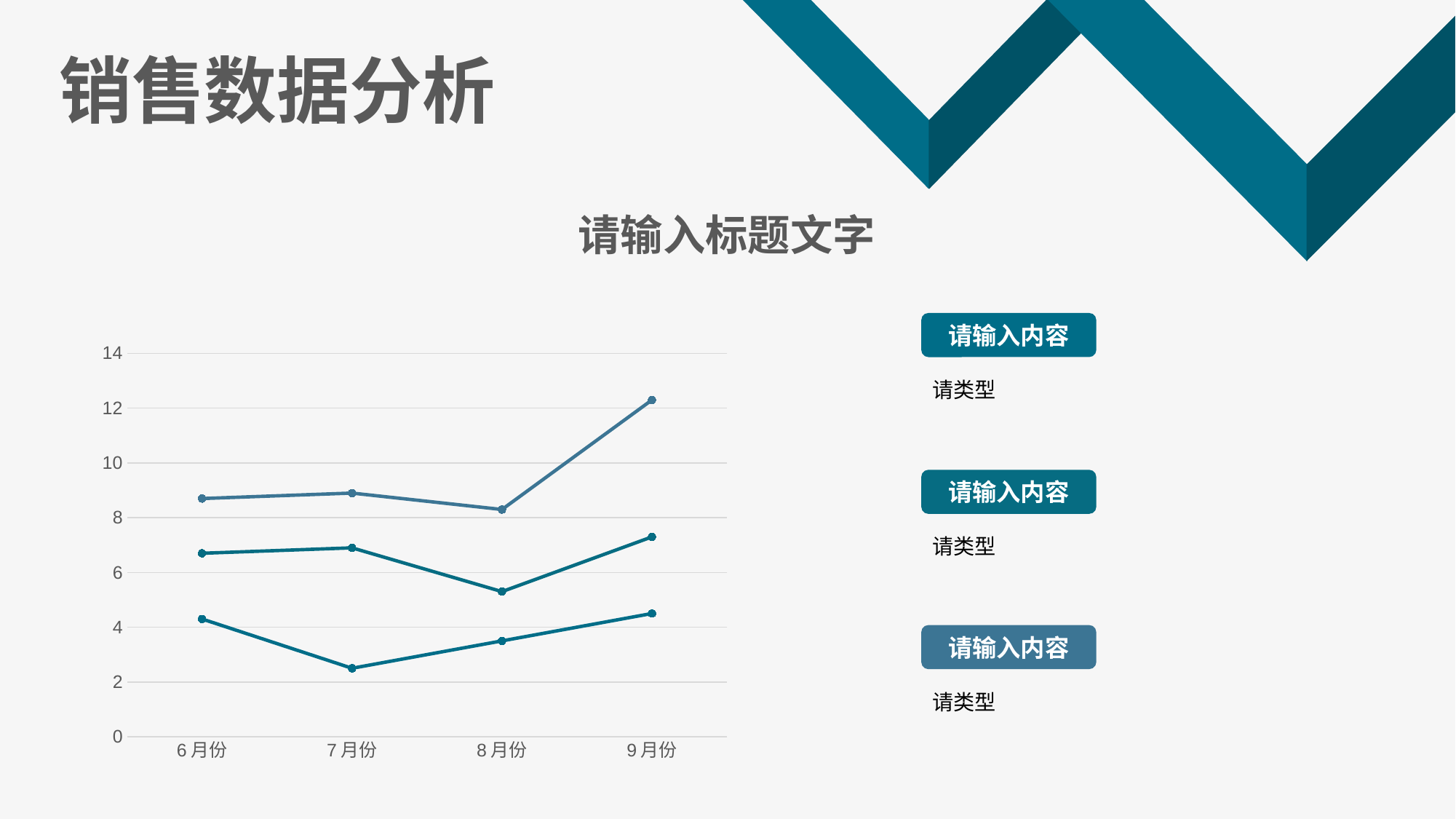

# 销售数据分析
请输入标题文字
请输入内容
请类型

### Chart

| Category | 系列 1 | 系列 2 | 系列 3 |
|---|---|---|---|
| 6月份 | 4.3 | 2.4 | 2.0 |
| 7月份 | 2.5 | 4.4 | 2.0 |
| 8月份 | 3.5 | 1.8 | 3.0 |
| 9月份 | 4.5 | 2.8 | 5.0 |
请输入内容
请类型
请输入内容
请类型